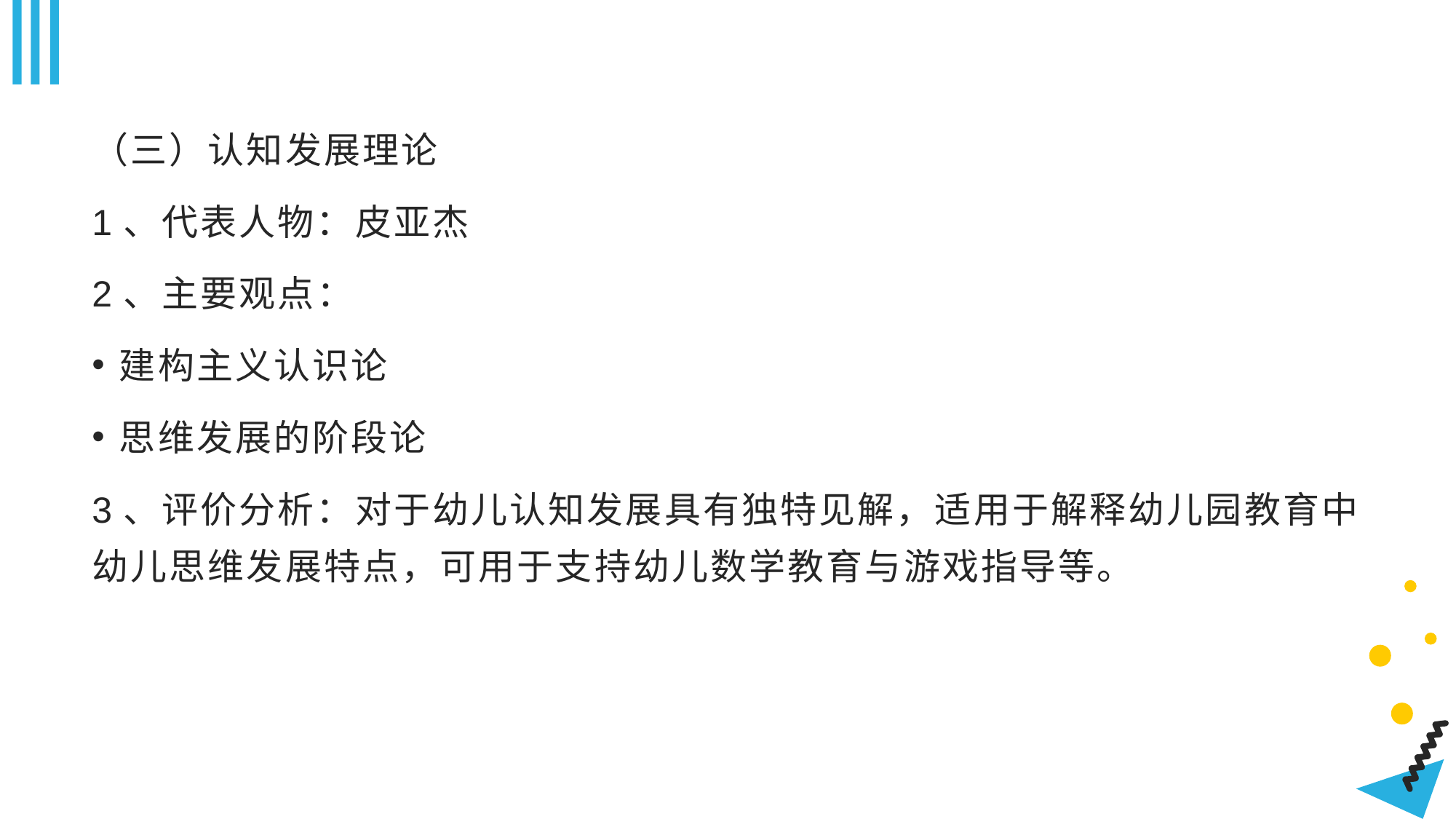

#
（三）认知发展理论
1、代表人物：皮亚杰
2、主要观点：
建构主义认识论
思维发展的阶段论
3、评价分析：对于幼儿认知发展具有独特见解，适用于解释幼儿园教育中幼儿思维发展特点，可用于支持幼儿数学教育与游戏指导等。